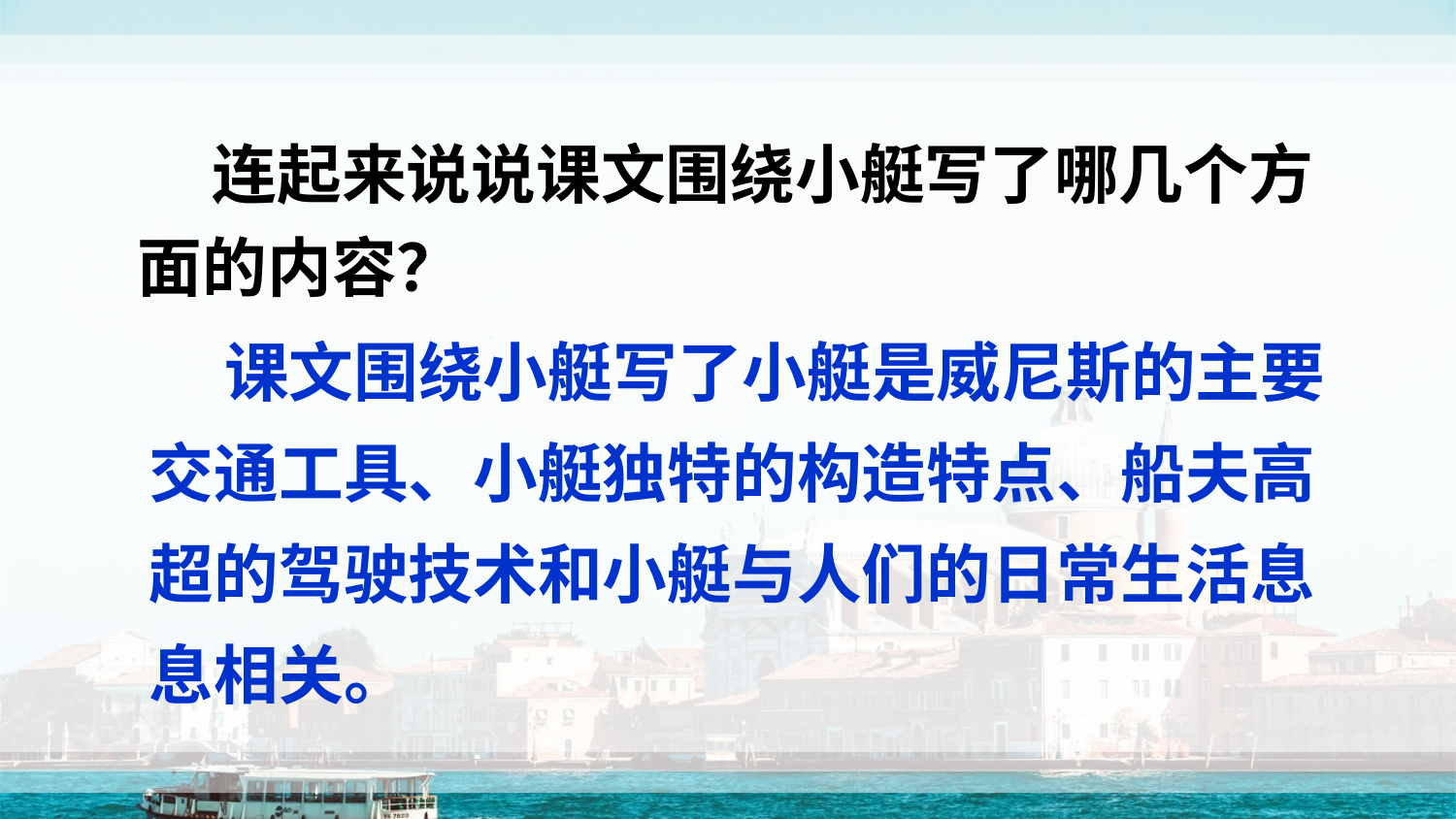

连起来说说课文围绕小艇写了哪几个方面的内容？
    课文围绕小艇写了小艇是威尼斯的主要交通工具、小艇独特的构造特点、船夫高超的驾驶技术和小艇与人们的日常生活息息相关。